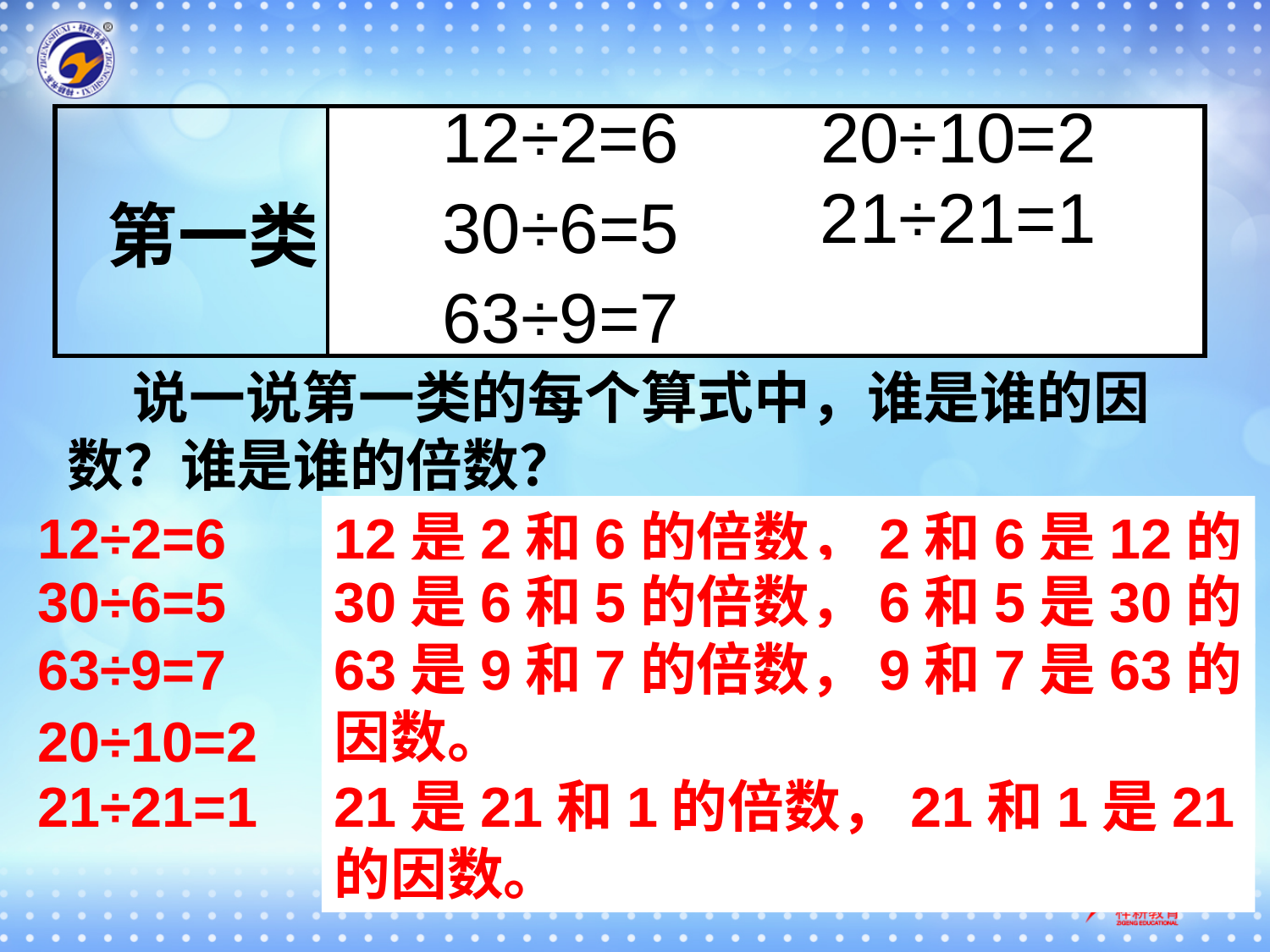

12÷2=6
20÷10=2
| 第一类 |  |
| --- | --- |
21÷21=1
30÷6=5
63÷9=7
    说一说第一类的每个算式中，谁是谁的因数？谁是谁的倍数？
12÷2=6
12是2和6的倍数，2和6是12的因数。
30÷6=5
30是6和5的倍数，6和5是30的因数。
63÷9=7
63是9和7的倍数，9和7是63的因数。
20÷10=2
20是10和2的倍数，10和2是20的因数。
21÷21=1
21是21和1的倍数，21和1是21的因数。